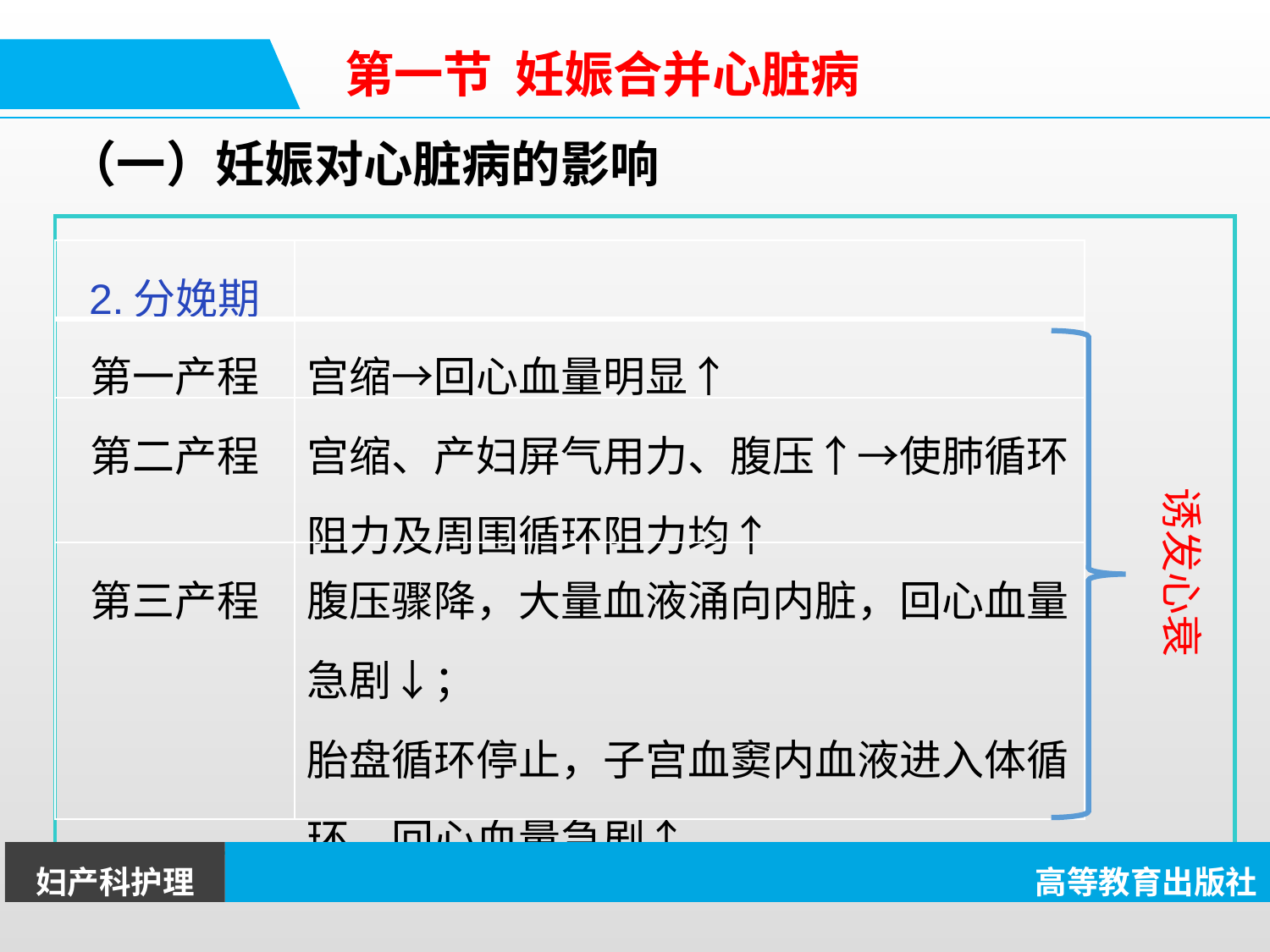

第一节  妊娠合并心脏病

（一）妊娠对心脏病的影响

| 2.分娩期 |  |
| --- | --- |
| 第一产程 | 宫缩→回心血量明显↑ |
| 第二产程 | 宫缩、产妇屏气用力、腹压↑→使肺循环阻力及周围循环阻力均↑ |
| 第三产程 | 腹压骤降，大量血液涌向内脏，回心血量急剧↓； 胎盘循环停止，子宫血窦内血液进入体循环，回心血量急剧↑ |

诱发心衰
妇产科护理
高等教育出版社